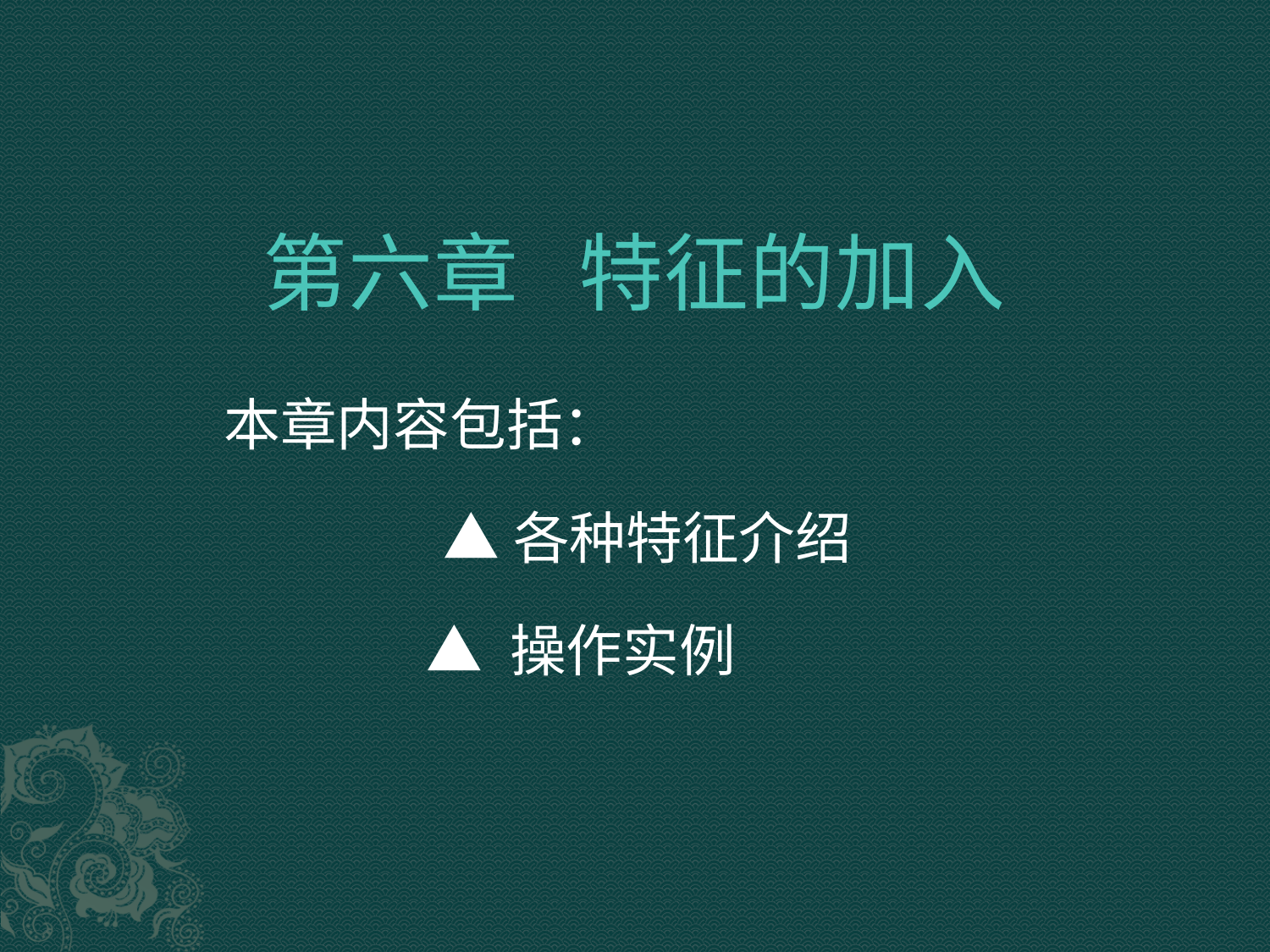

# 第六章   特征的加入
本章内容包括：
  ▲各种特征介绍
                ▲ 操作实例